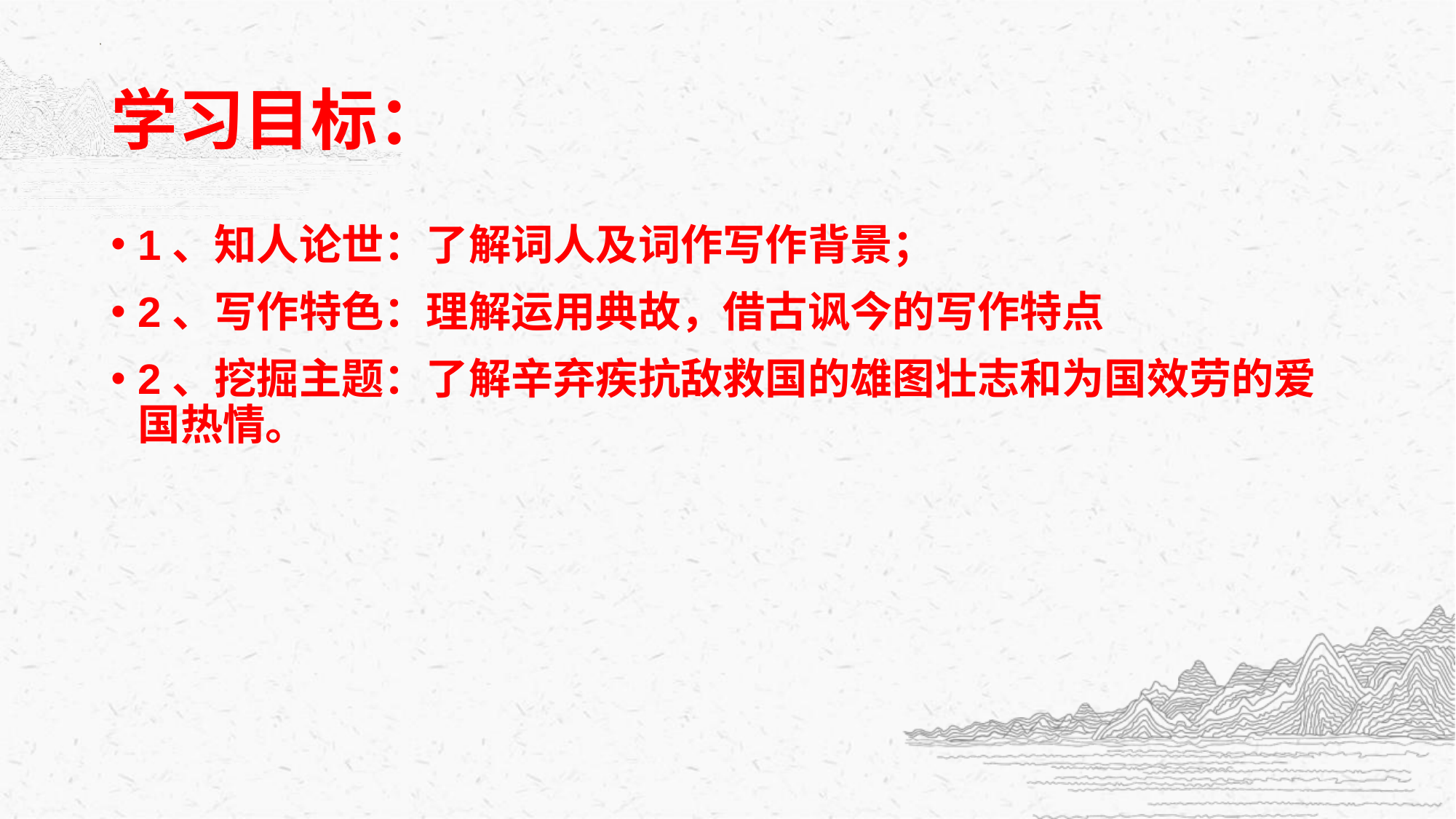

# 学习目标：
1、知人论世：了解词人及词作写作背景；
2、写作特色：理解运用典故，借古讽今的写作特点
2、挖掘主题：了解辛弃疾抗敌救国的雄图壮志和为国效劳的爱国热情。